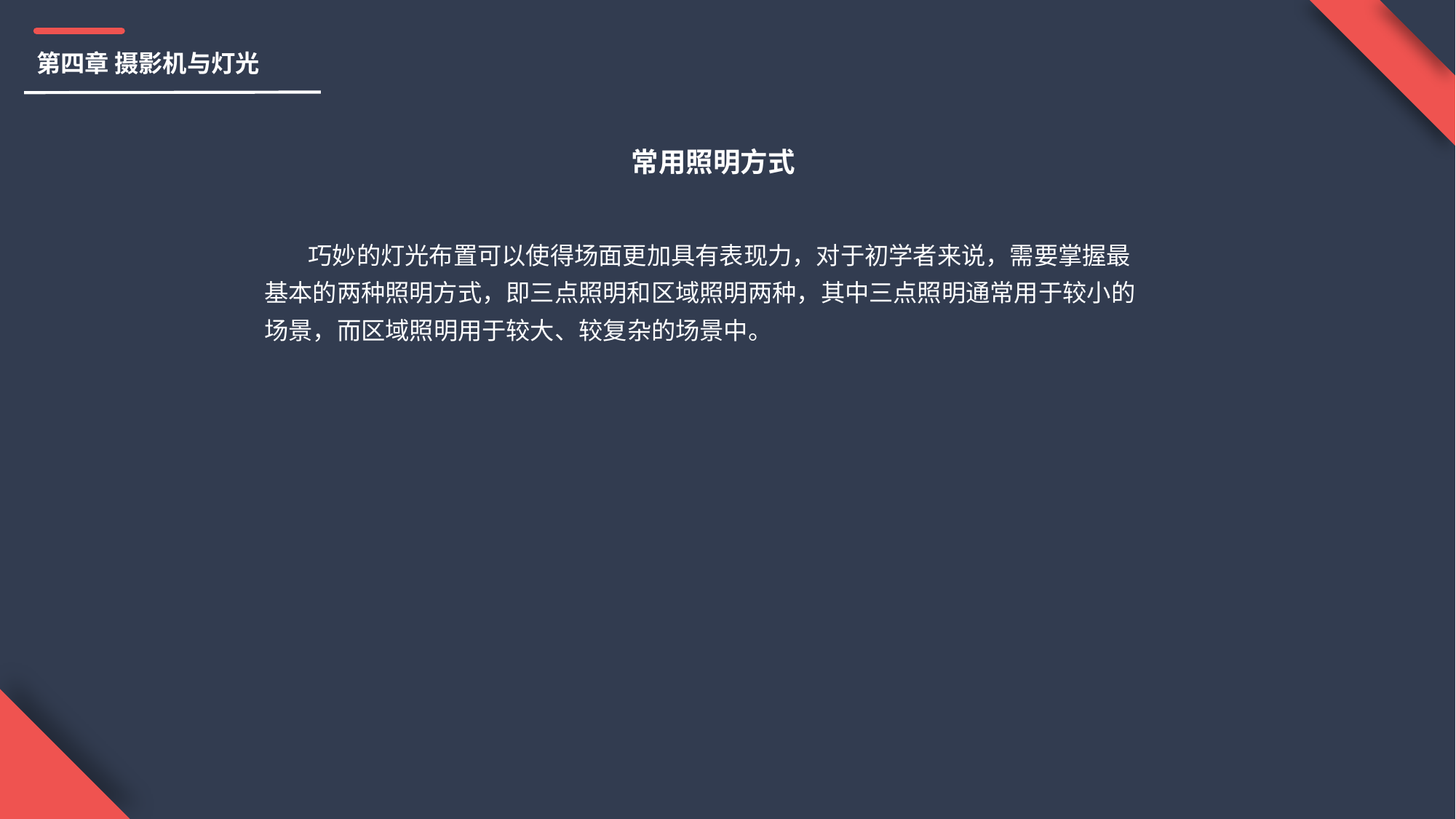

第四章 摄影机与灯光
常用照明方式
       巧妙的灯光布置可以使得场面更加具有表现力，对于初学者来说，需要掌握最基本的两种照明方式，即三点照明和区域照明两种，其中三点照明通常用于较小的场景，而区域照明用于较大、较复杂的场景中。